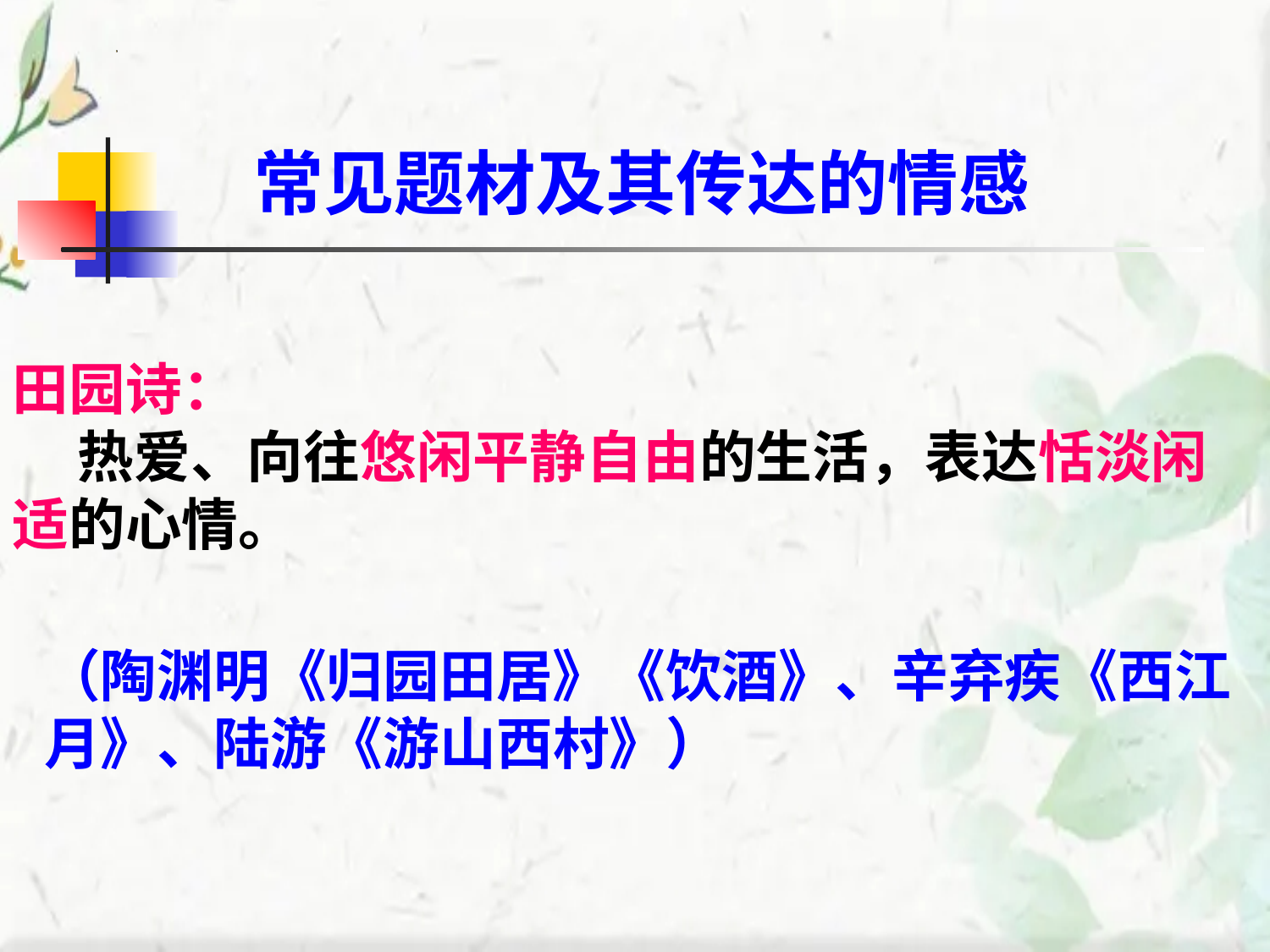

常见题材及其传达的情感
田园诗：
    热爱、向往悠闲平静自由的生活，表达恬淡闲适的心情。

（陶渊明《归园田居》《饮酒》、辛弃疾《西江月》、陆游《游山西村》）